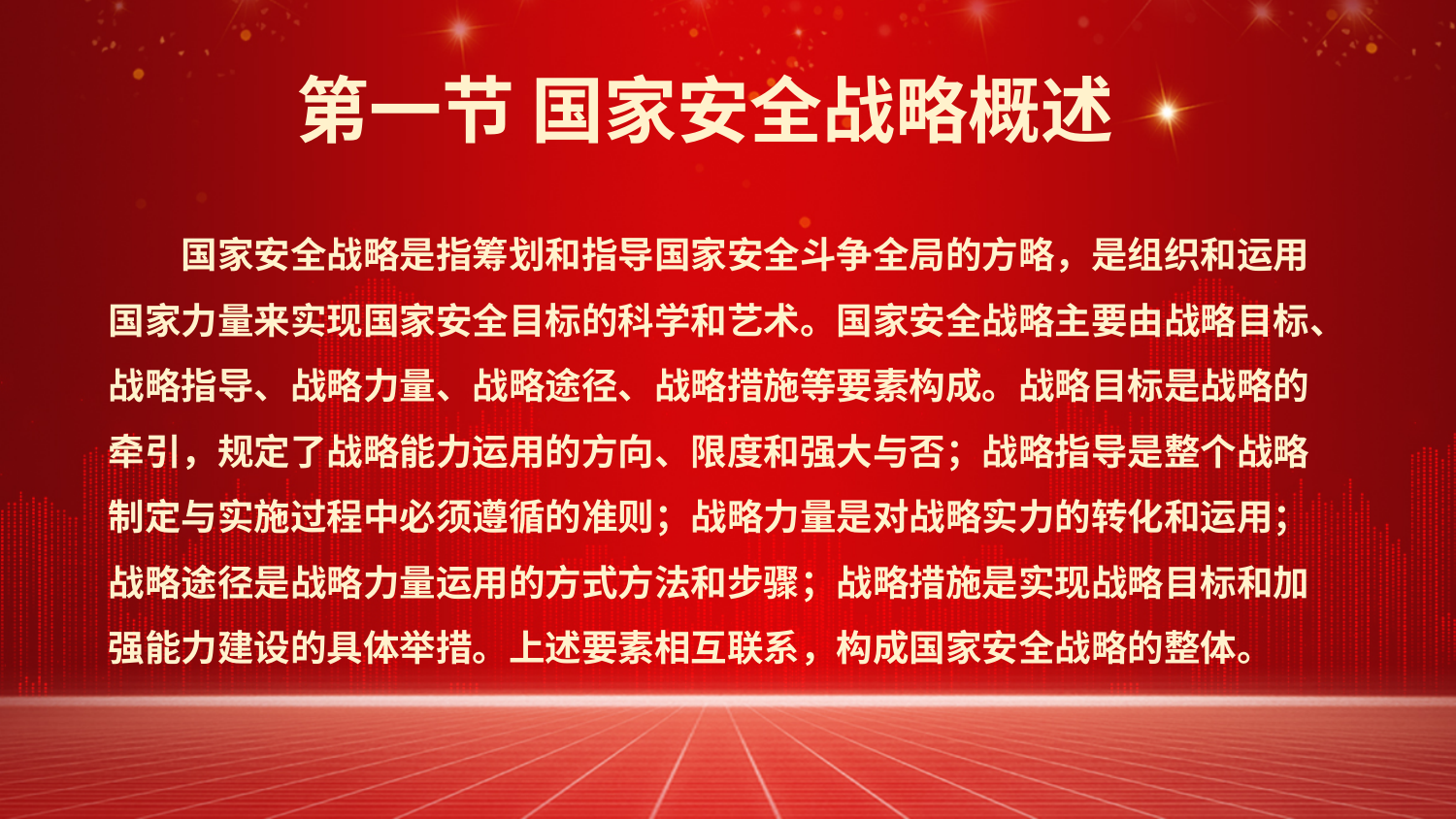

第一节 国家安全战略概述
国家安全战略是指筹划和指导国家安全斗争全局的方略，是组织和运用国家力量来实现国家安全目标的科学和艺术。国家安全战略主要由战略目标、战略指导、战略力量、战略途径、战略措施等要素构成。战略目标是战略的牵引，规定了战略能力运用的方向、限度和强大与否；战略指导是整个战略制定与实施过程中必须遵循的准则；战略力量是对战略实力的转化和运用；战略途径是战略力量运用的方式方法和步骤；战略措施是实现战略目标和加强能力建设的具体举措。上述要素相互联系，构成国家安全战略的整体。